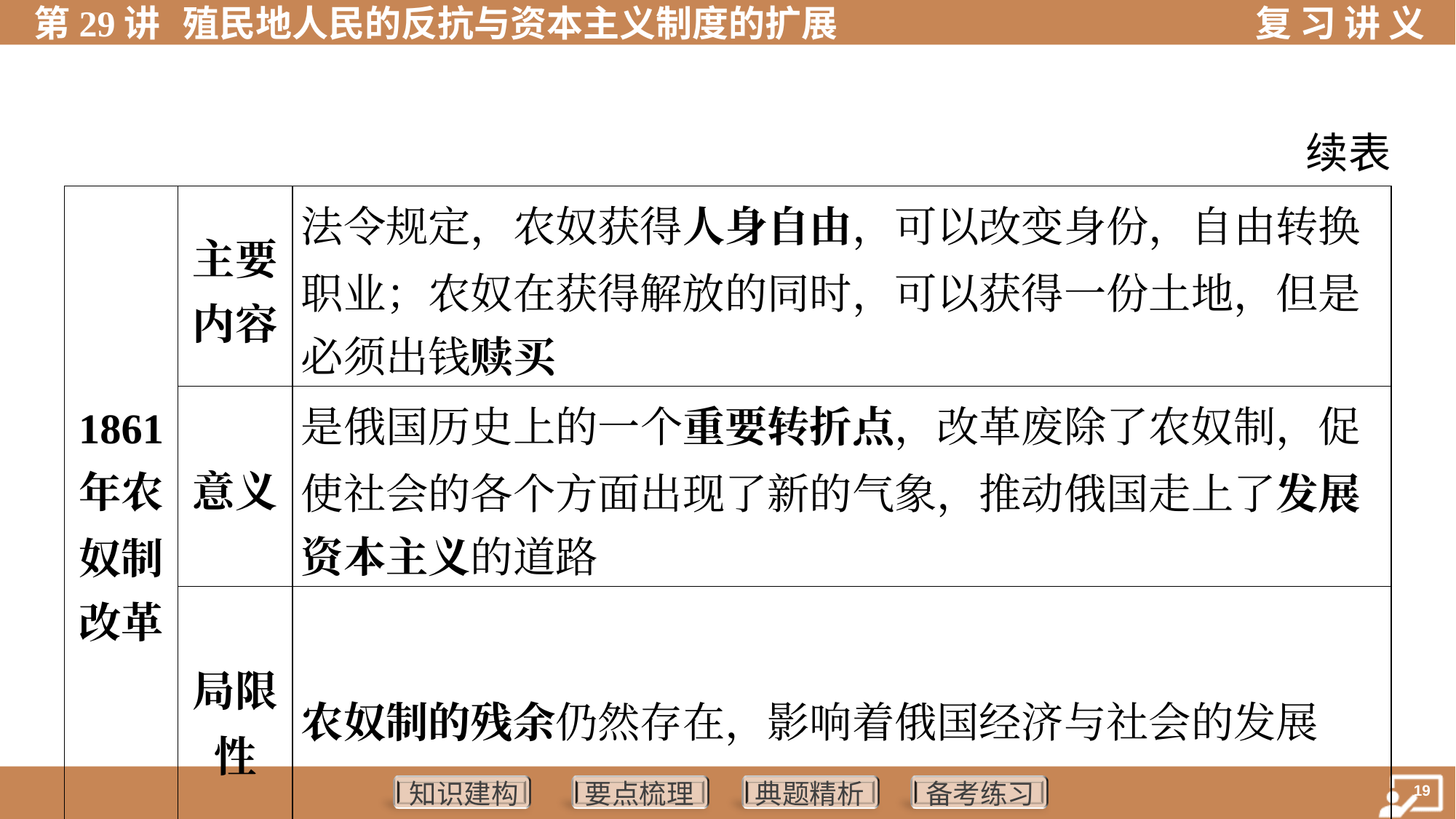

续表
| 1861 年农 奴制 改革 | 主要 内容 | 法令规定，农奴获得人身自由，可以改变身份，自由转换 职业；农奴在获得解放的同时，可以获得一份土地，但是 必须出钱赎买 |  |  |  |  |  |  |  |
| --- | --- | --- | --- | --- | --- | --- | --- | --- | --- |
|  | 意义 | 是俄国历史上的一个重要转折点，改革废除了农奴制，促 使社会的各个方面出现了新的气象，推动俄国走上了发展 资本主义的道路 |  |  |  |  |  |  |  |
|  | 局限 性 | 农奴制的残余仍然存在，影响着俄国经济与社会的发展 |  |  |  |  |  |  |  |